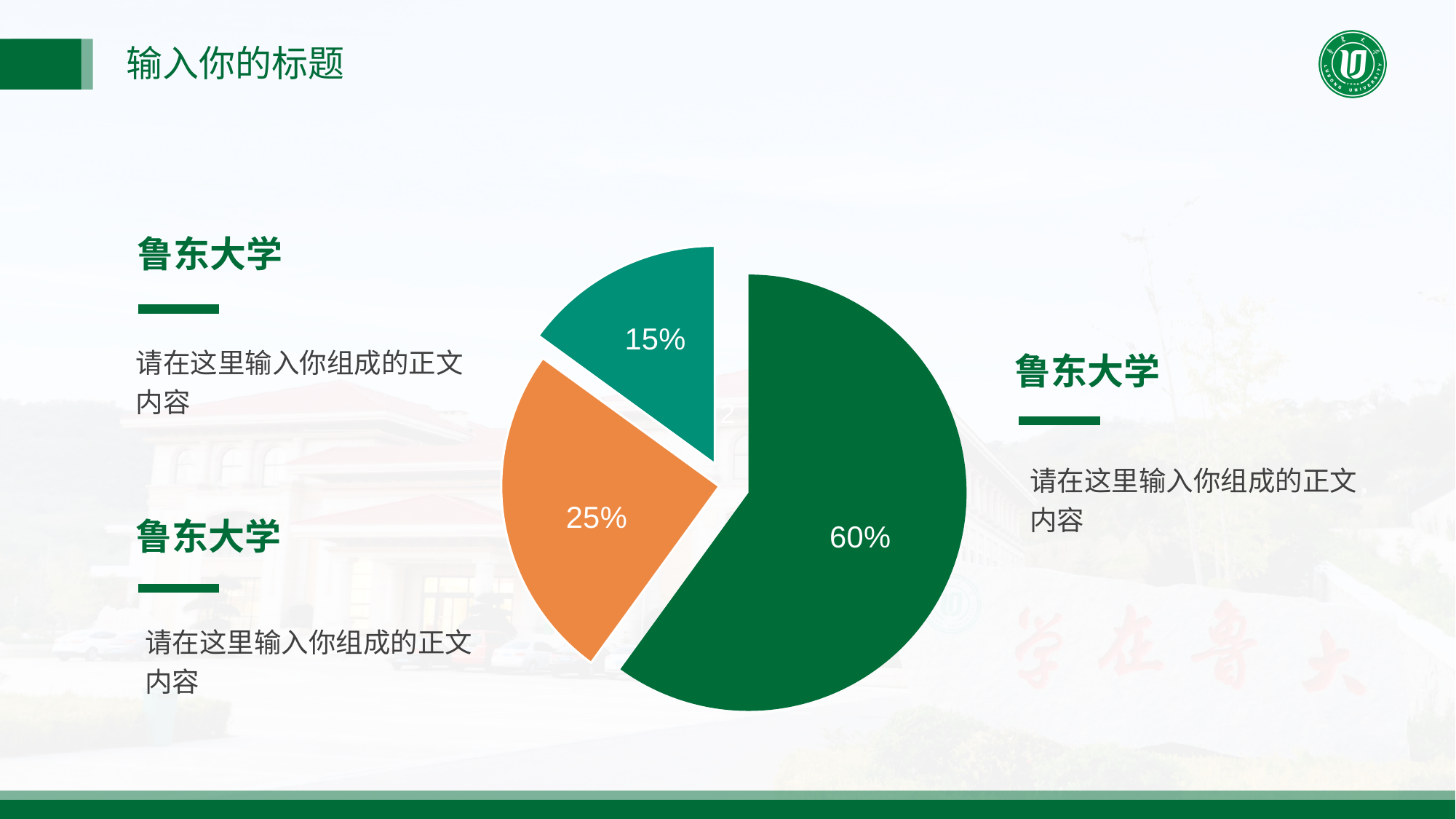

输入你的标题

### Chart

| Category | 数值 |
|---|---|
| 南小医 | 0.6 |
| 南小医 | 0.25 |
| 南小医 | 0.15 |
鲁东大学
请在这里输入你组成的正文内容

鲁东大学
请在这里输入你组成的正文内容

鲁东大学
请在这里输入你组成的正文内容